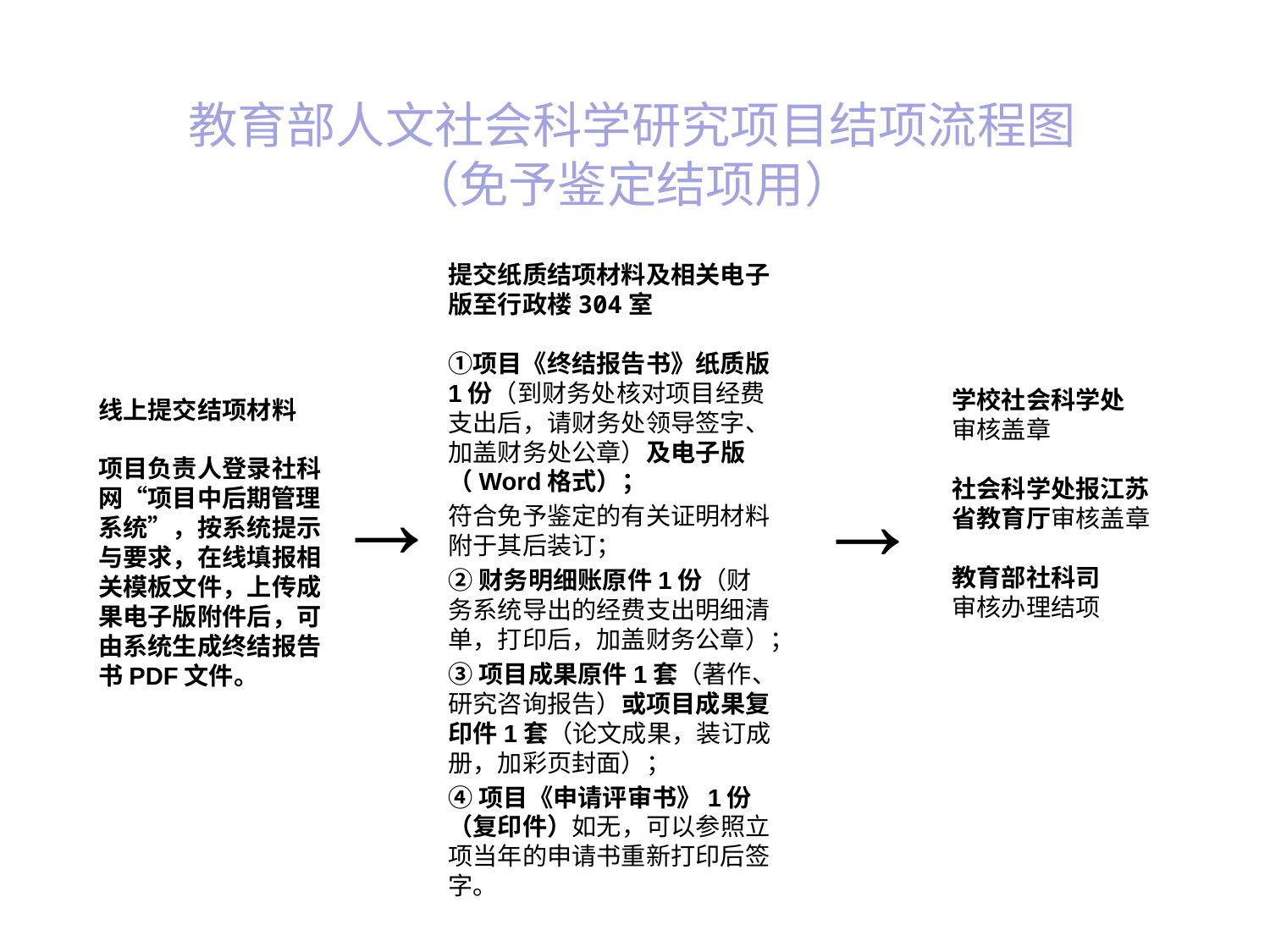

教育部人文社会科学研究项目结项流程图
（免予鉴定结项用）
提交纸质结项材料及相关电子版至行政楼304室
①项目《终结报告书》纸质版1份（到财务处核对项目经费支出后，请财务处领导签字、加盖财务处公章）及电子版（Word格式）；
符合免予鉴定的有关证明材料附于其后装订；
②财务明细账原件1份（财务系统导出的经费支出明细清单，打印后，加盖财务公章）；
③项目成果原件1套（著作、研究咨询报告）或项目成果复印件1套（论文成果，装订成册，加彩页封面）；
④项目《申请评审书》1份（复印件）如无，可以参照立项当年的申请书重新打印后签字。

 →
# 线上提交结项材料 项目负责人登录社科网“项目中后期管理系统”，按系统提示与要求，在线填报相关模板文件，上传成果电子版附件后，可由系统生成终结报告书PDF文件。
学校社会科学处
审核盖章

社会科学处报江苏省教育厅审核盖章

教育部社科司
审核办理结项

→